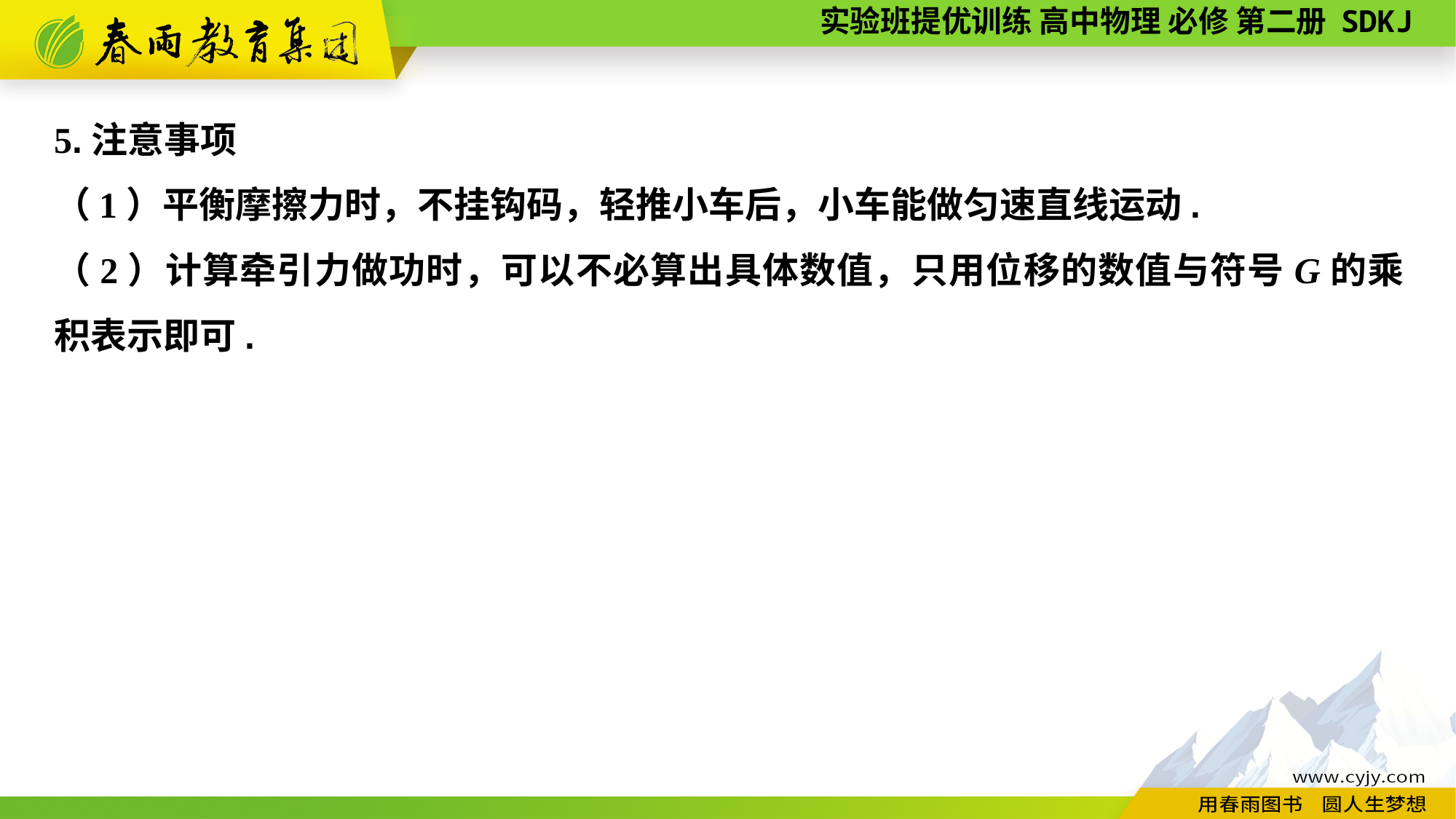

5.注意事项
（1）平衡摩擦力时，不挂钩码，轻推小车后，小车能做匀速直线运动.
（2）计算牵引力做功时，可以不必算出具体数值，只用位移的数值与符号G的乘积表示即可.